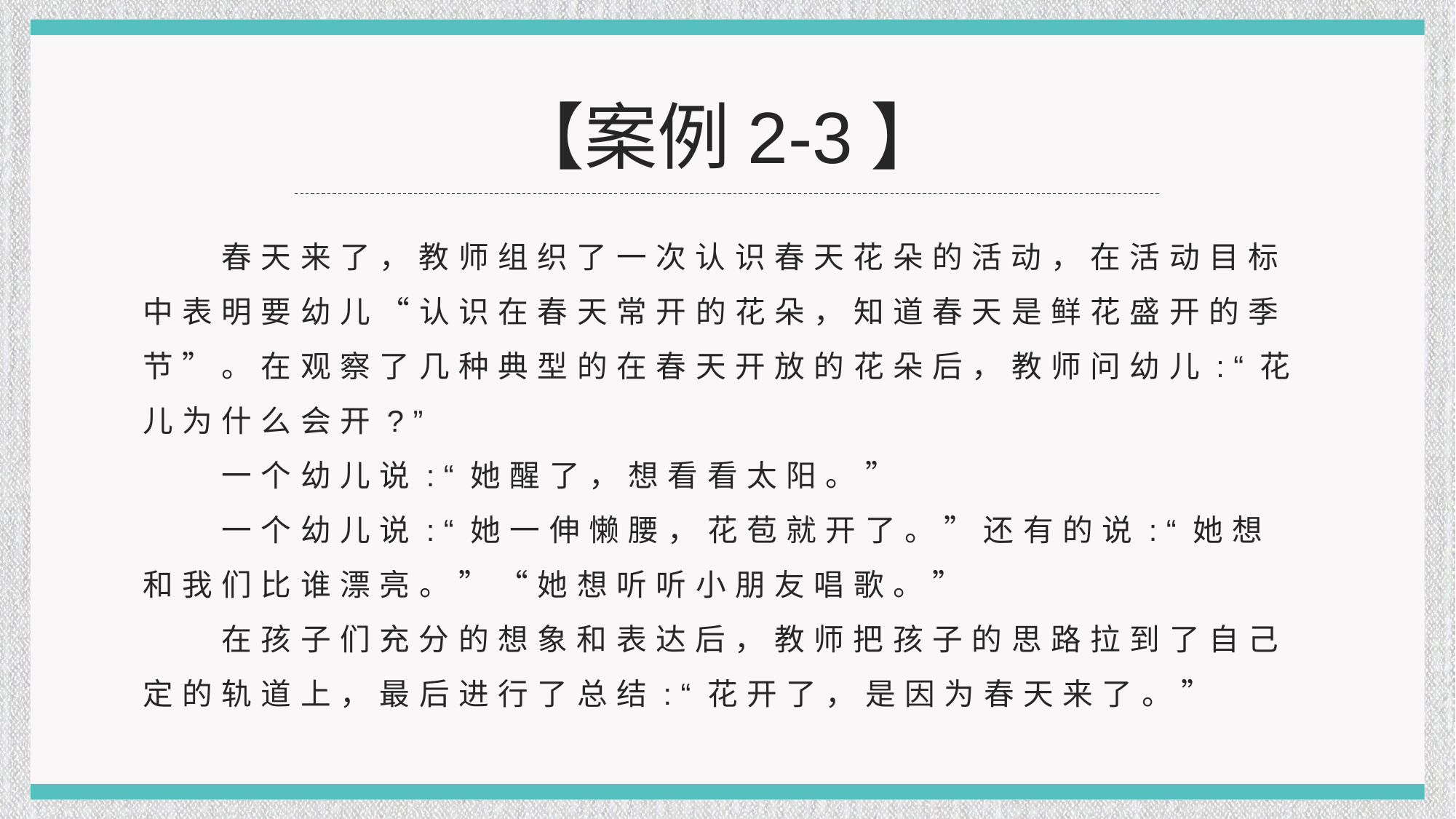

【案例2-3】
春天来了，教师组织了一次认识春天花朵的活动，在活动目标中表明要幼儿“认识在春天常开的花朵，知道春天是鲜花盛开的季节”。在观察了几种典型的在春天开放的花朵后，教师问幼儿:“花儿为什么会开?”
一个幼儿说:“她醒了，想看看太阳。”
一个幼儿说:“她一伸懒腰，花苞就开了。”还有的说:“她想和我们比谁漂亮。”“她想听听小朋友唱歌。”
在孩子们充分的想象和表达后，教师把孩子的思路拉到了自己定的轨道上，最后进行了总结:“花开了，是因为春天来了。”